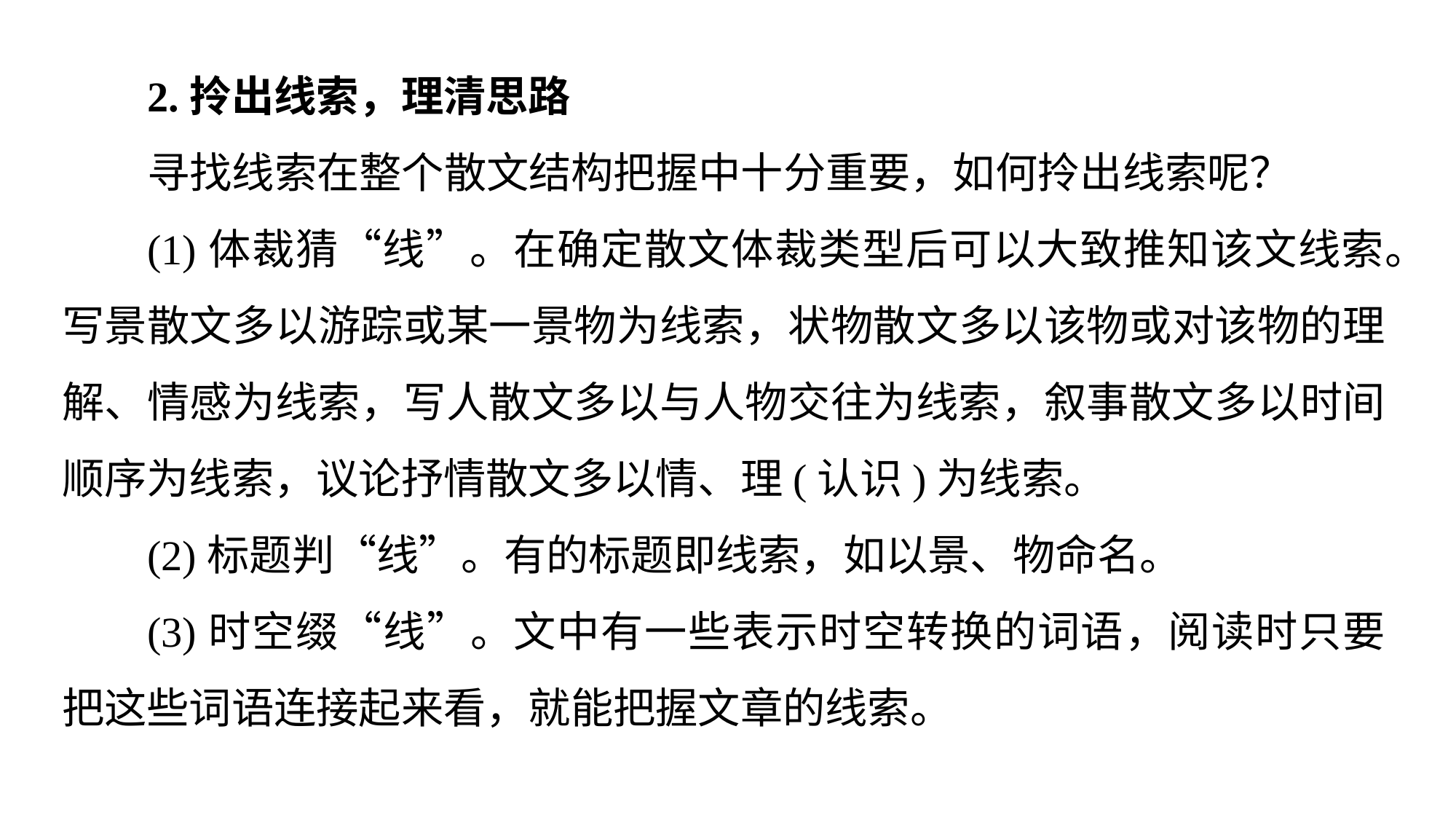

2.拎出线索，理清思路
寻找线索在整个散文结构把握中十分重要，如何拎出线索呢？
(1)体裁猜“线”。在确定散文体裁类型后可以大致推知该文线索。写景散文多以游踪或某一景物为线索，状物散文多以该物或对该物的理解、情感为线索，写人散文多以与人物交往为线索，叙事散文多以时间顺序为线索，议论抒情散文多以情、理(认识)为线索。
(2)标题判“线”。有的标题即线索，如以景、物命名。
(3)时空缀“线”。文中有一些表示时空转换的词语，阅读时只要把这些词语连接起来看，就能把握文章的线索。